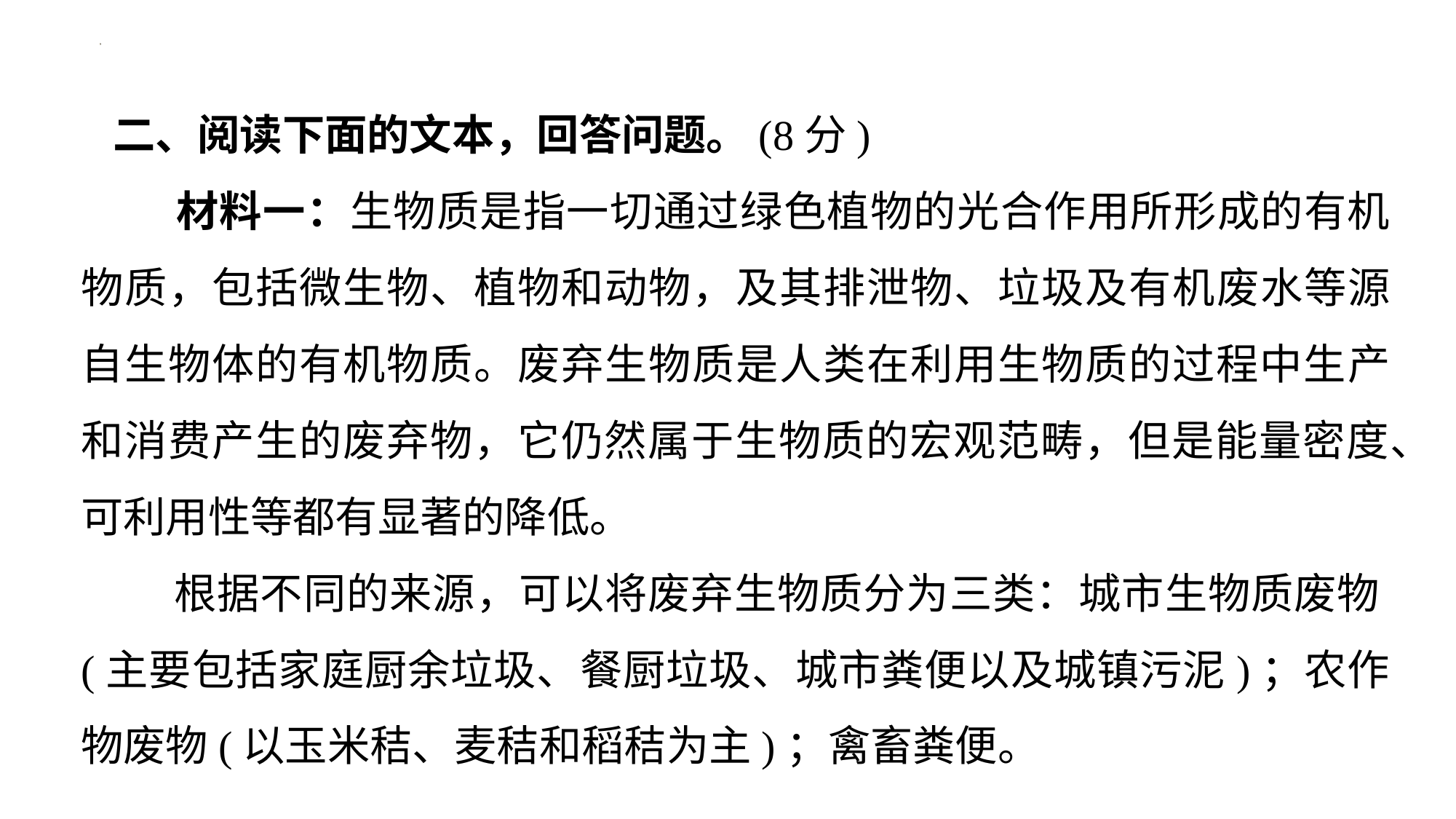

#
二、阅读下面的文本，回答问题。(8分)
     材料一：生物质是指一切通过绿色植物的光合作用所形成的有机物质，包括微生物、植物和动物，及其排泄物、垃圾及有机废水等源自生物体的有机物质。废弃生物质是人类在利用生物质的过程中生产和消费产生的废弃物，它仍然属于生物质的宏观范畴，但是能量密度、可利用性等都有显著的降低。
     根据不同的来源，可以将废弃生物质分为三类：城市生物质废物(主要包括家庭厨余垃圾、餐厨垃圾、城市粪便以及城镇污泥)；农作物废物(以玉米秸、麦秸和稻秸为主)；禽畜粪便。